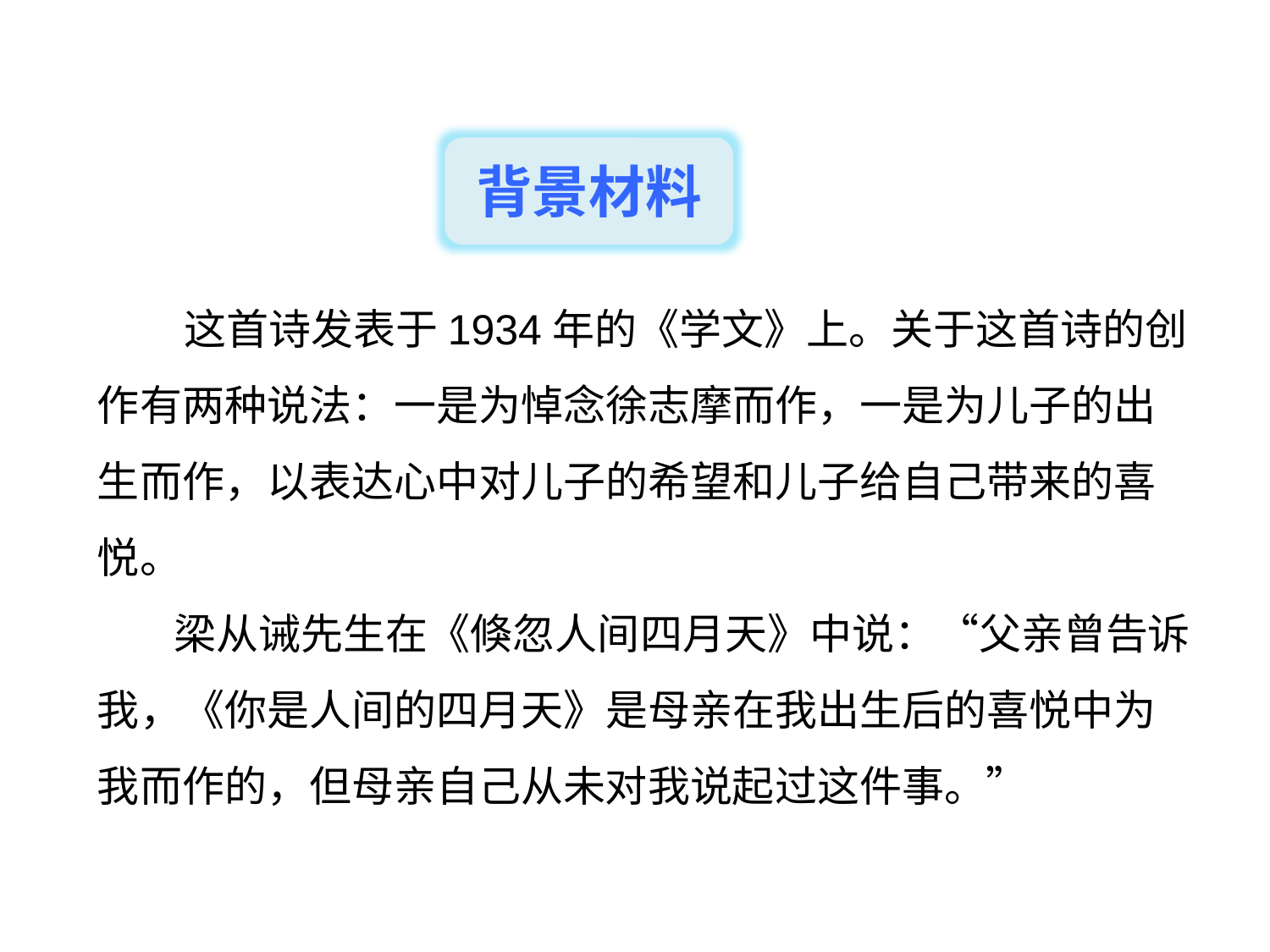

背景材料
        这首诗发表于1934年的《学文》上。关于这首诗的创作有两种说法：一是为悼念徐志摩而作，一是为儿子的出生而作，以表达心中对儿子的希望和儿子给自己带来的喜悦。
       梁从诫先生在《倏忽人间四月天》中说：“父亲曾告诉我，《你是人间的四月天》是母亲在我出生后的喜悦中为我而作的，但母亲自己从未对我说起过这件事。”